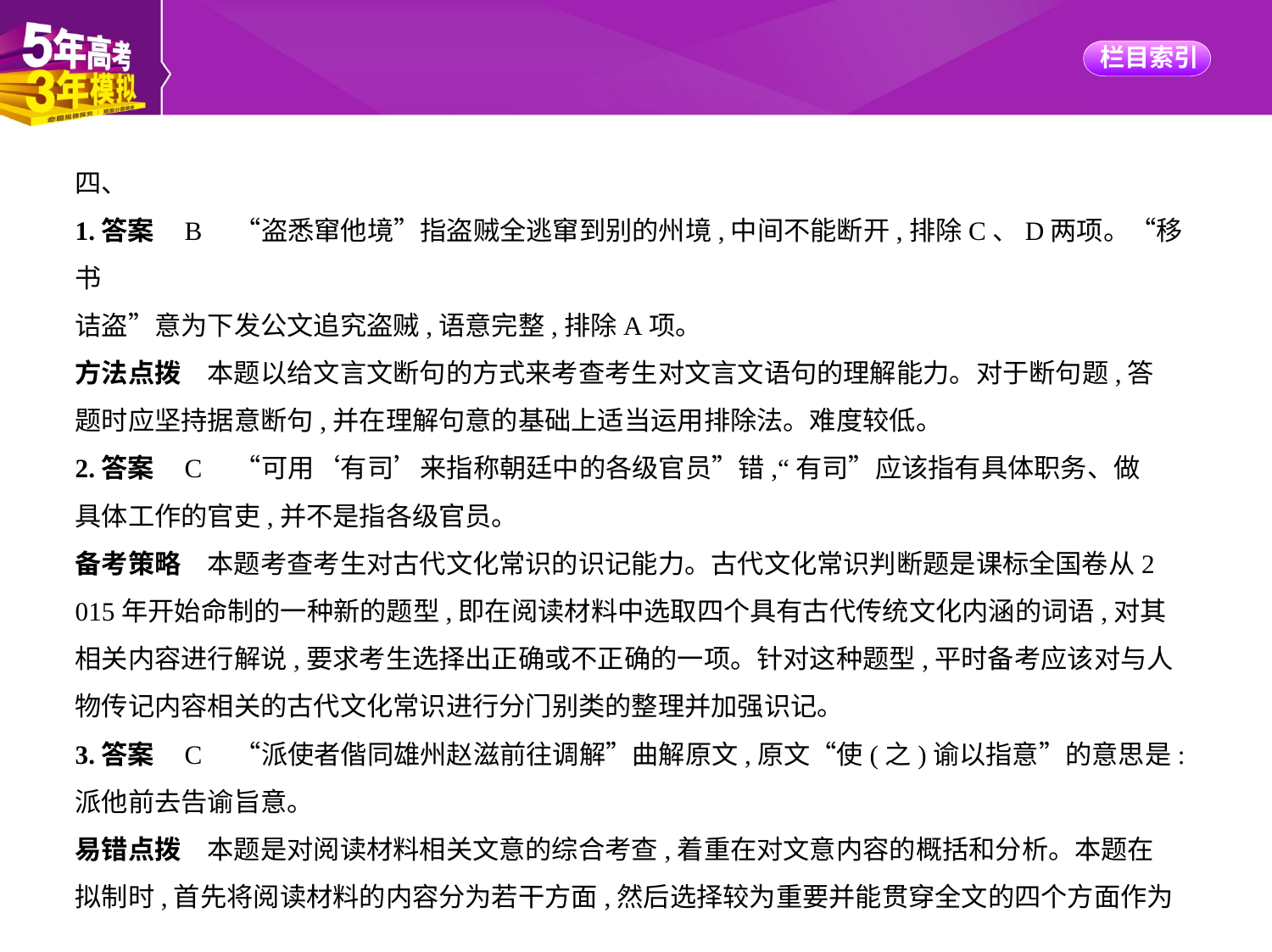

四、
1.答案    B　“盗悉窜他境”指盗贼全逃窜到别的州境,中间不能断开,排除C、D两项。“移书
诘盗”意为下发公文追究盗贼,语意完整,排除A项。
方法点拨　本题以给文言文断句的方式来考查考生对文言文语句的理解能力。对于断句题,答
题时应坚持据意断句,并在理解句意的基础上适当运用排除法。难度较低。
2.答案    C　“可用‘有司’来指称朝廷中的各级官员”错,“有司”应该指有具体职务、做
具体工作的官吏,并不是指各级官员。
备考策略　本题考查考生对古代文化常识的识记能力。古代文化常识判断题是课标全国卷从2
015年开始命制的一种新的题型,即在阅读材料中选取四个具有古代传统文化内涵的词语,对其
相关内容进行解说,要求考生选择出正确或不正确的一项。针对这种题型,平时备考应该对与人
物传记内容相关的古代文化常识进行分门别类的整理并加强识记。
3.答案    C　“派使者偕同雄州赵滋前往调解”曲解原文,原文“使(之)谕以指意”的意思是:
派他前去告谕旨意。
易错点拨　本题是对阅读材料相关文意的综合考查,着重在对文意内容的概括和分析。本题在
拟制时,首先将阅读材料的内容分为若干方面,然后选择较为重要并能贯穿全文的四个方面作为